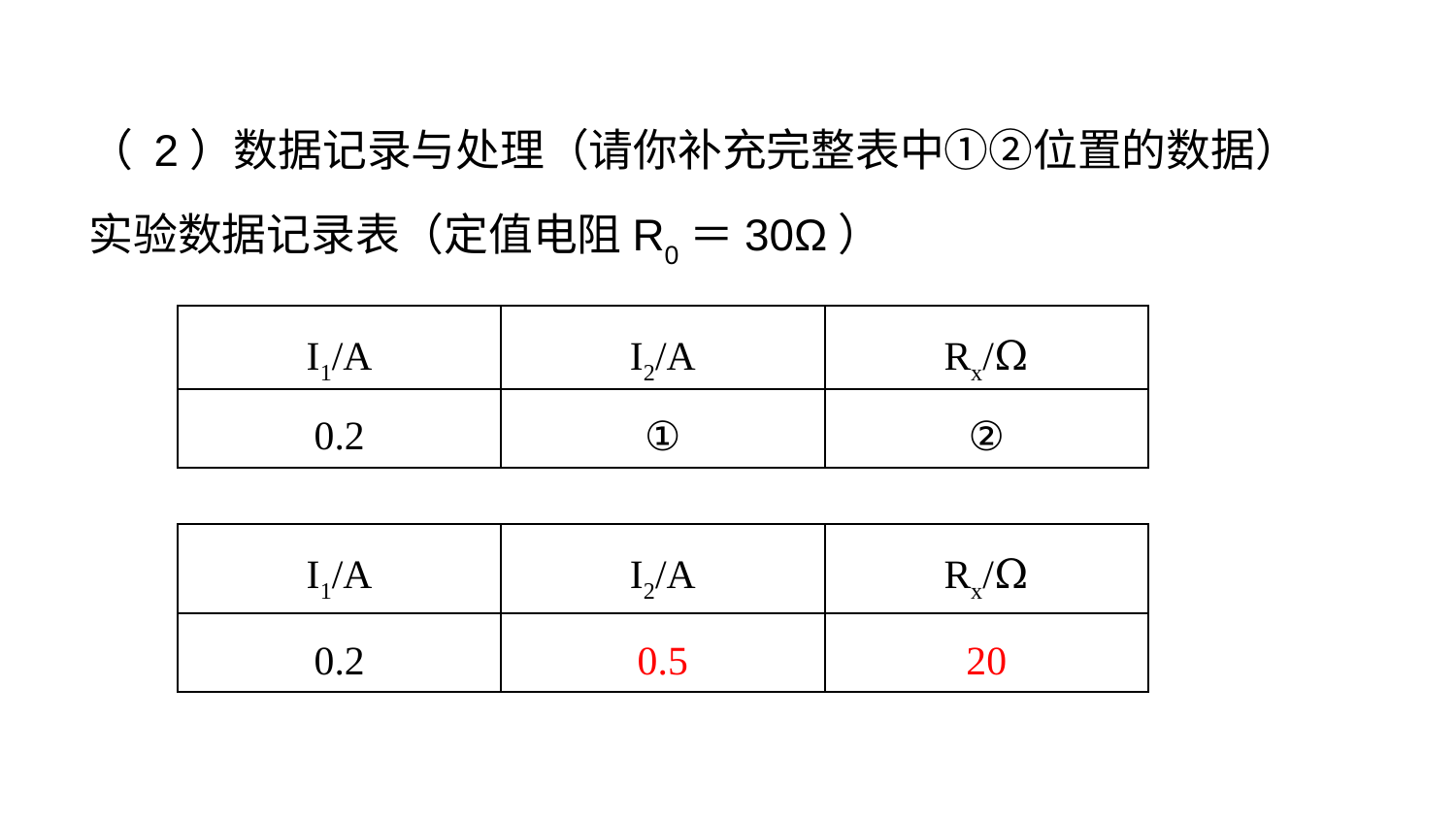

（ 2）数据记录与处理（请你补充完整表中①②位置的数据）
实验数据记录表（定值电阻R0＝30Ω）
| I1/A | I2/A | Rx/Ω |
| --- | --- | --- |
| 0.2 | ① | ② |
| I1/A | I2/A | Rx/Ω |
| --- | --- | --- |
| 0.2 | 0.5 | 20 |